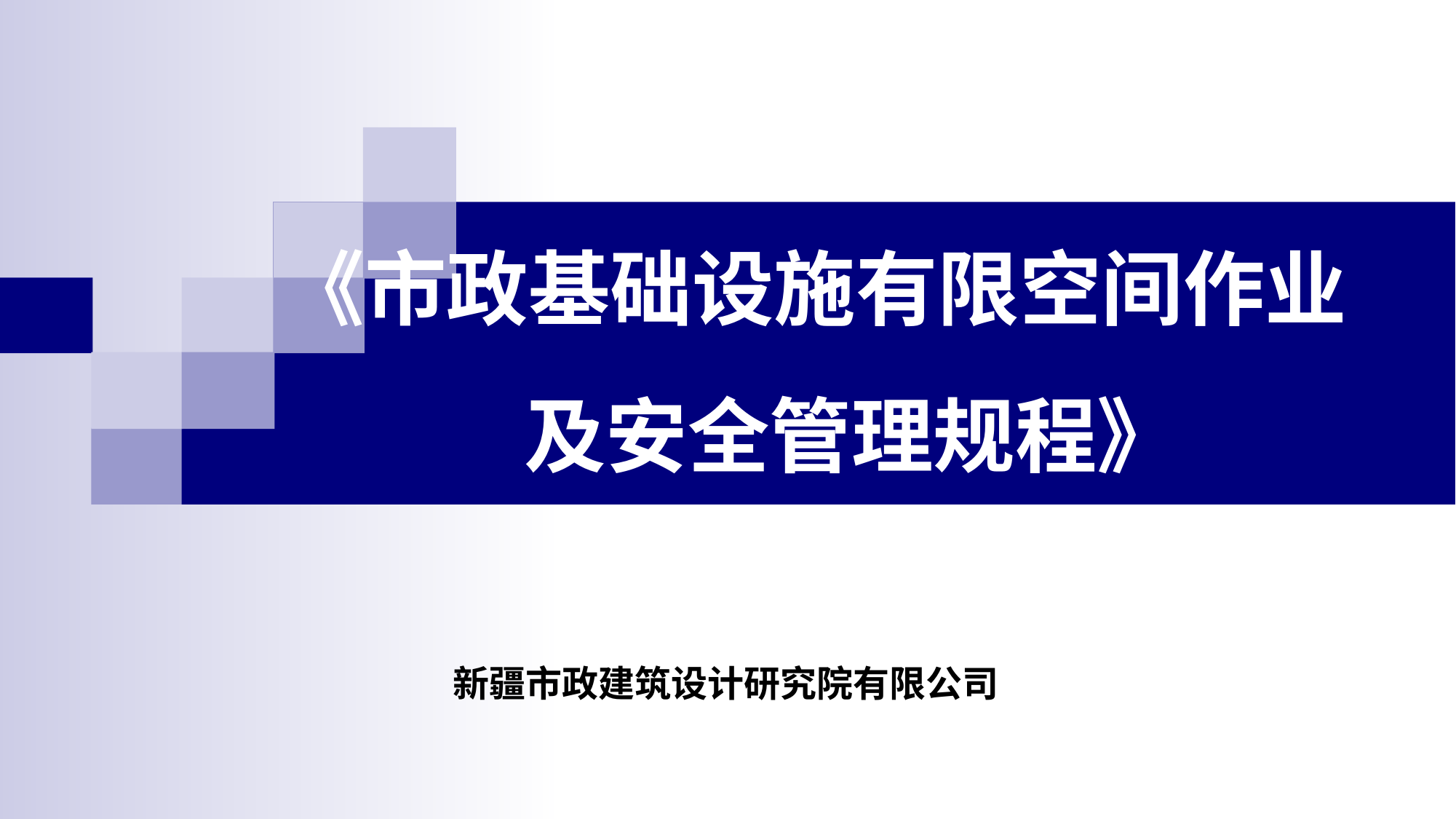

# 《市政基础设施有限空间作业 及安全管理规程》
新疆市政建筑设计研究院有限公司